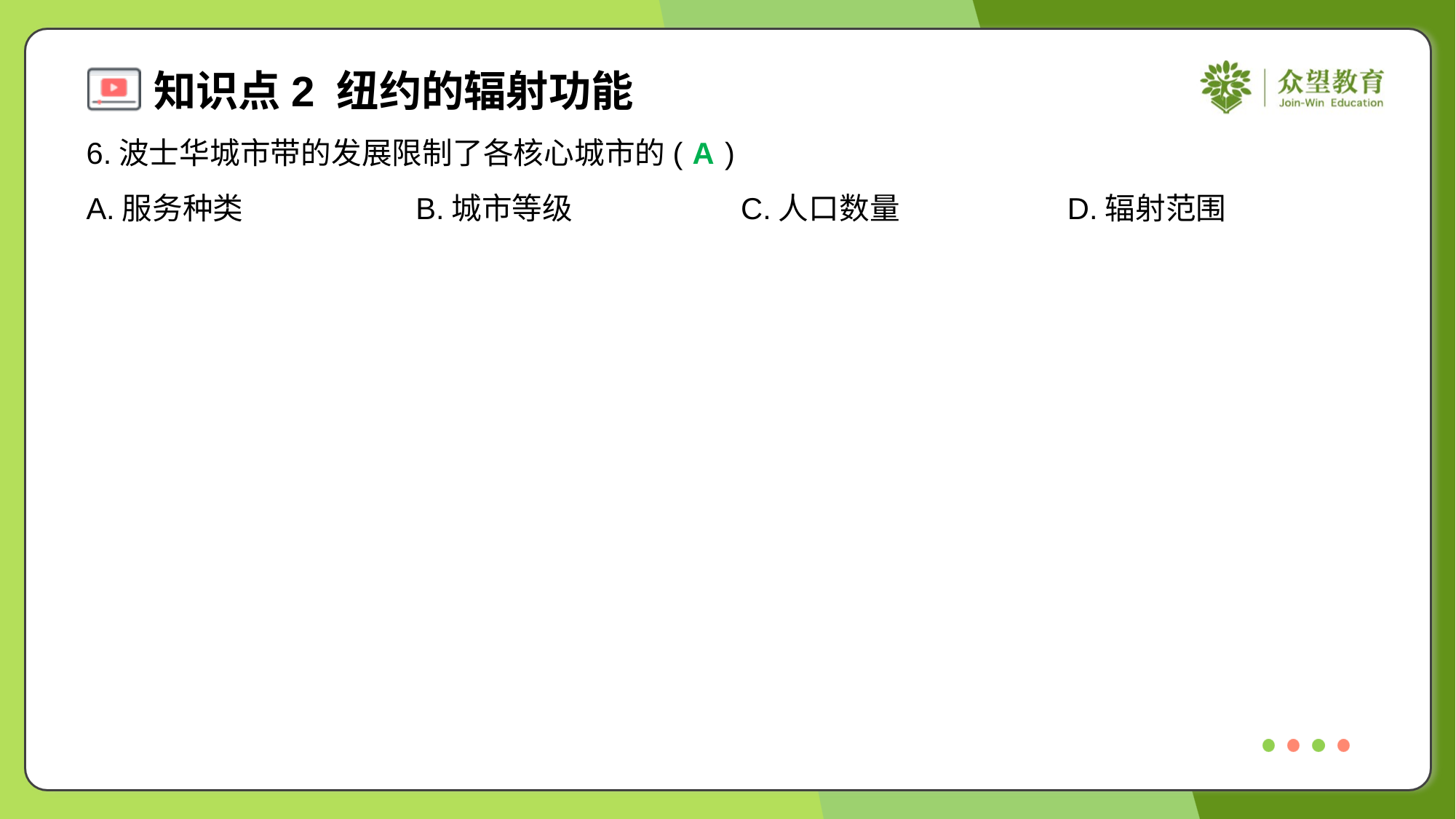

6.波士华城市带的发展限制了各核心城市的(     )
A
A.服务种类	B.城市等级	C.人口数量	D.辐射范围